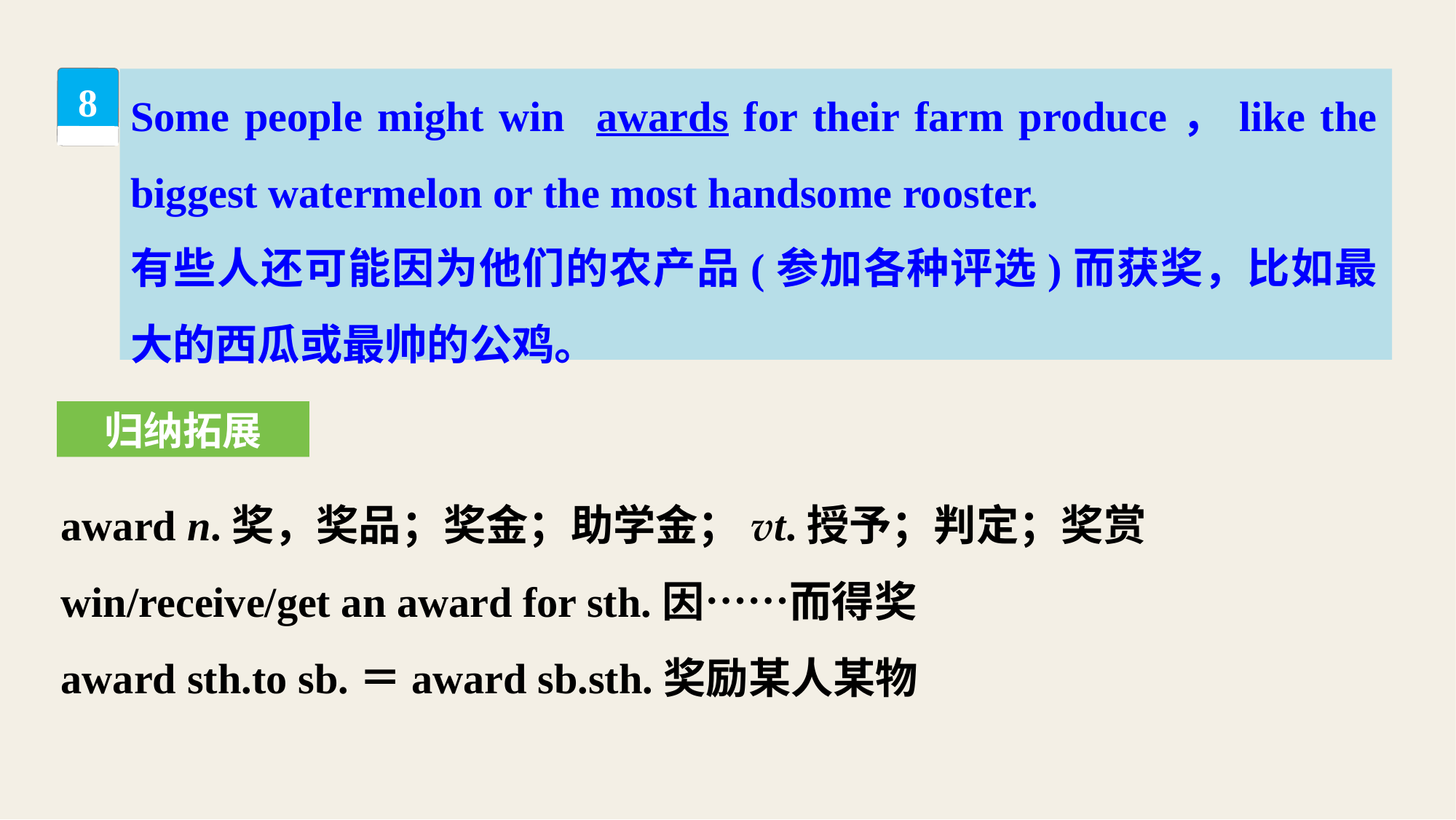

Some people might win  awards for their farm produce，like the biggest watermelon or the most handsome rooster.
有些人还可能因为他们的农产品(参加各种评选)而获奖，比如最大的西瓜或最帅的公鸡。

8

归纳拓展
award n.奖，奖品；奖金；助学金；vt.授予；判定；奖赏
win/receive/get an award for sth.因……而得奖
award sth.to sb.＝award sb.sth.奖励某人某物